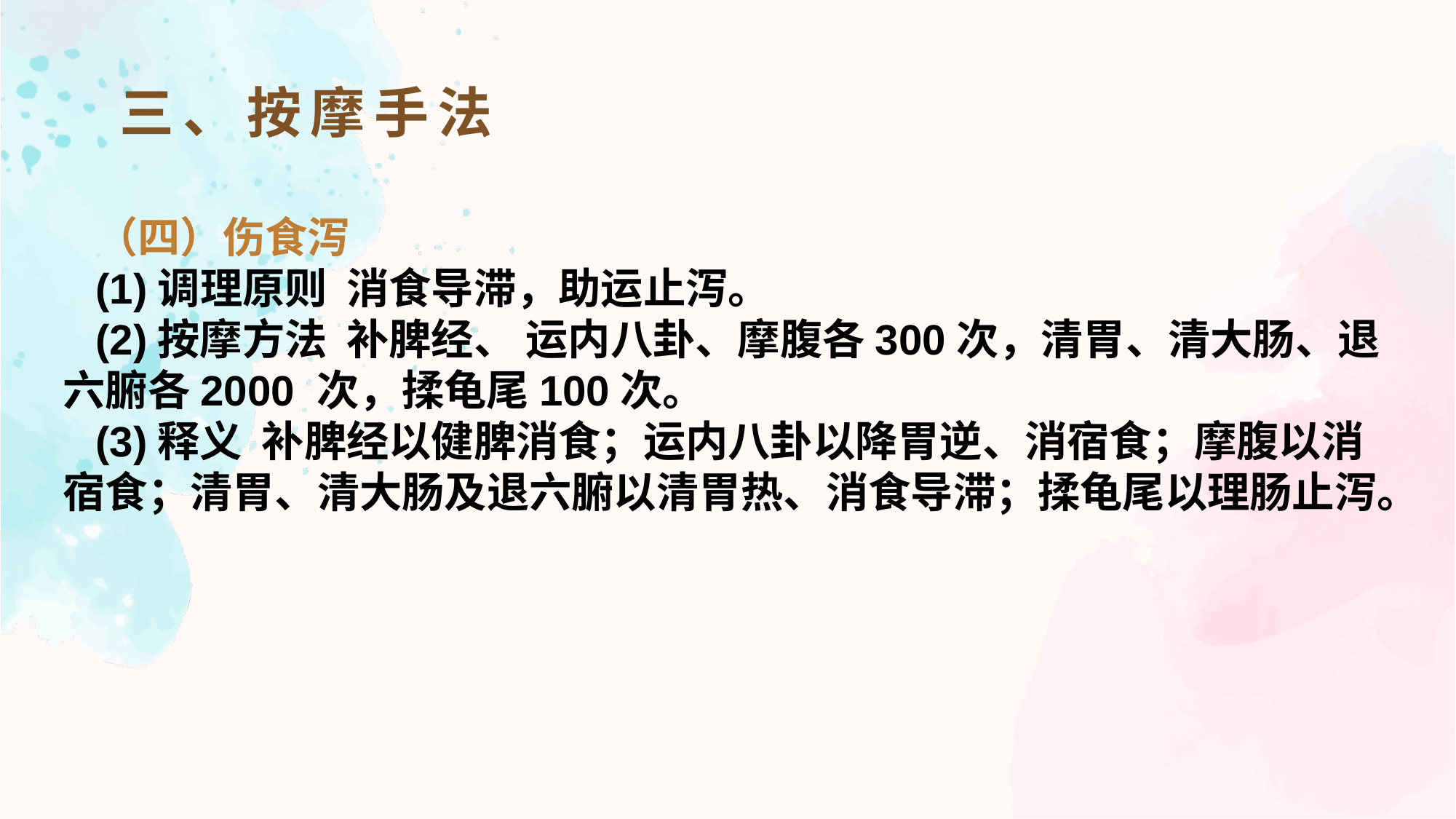

三、按摩手法
（四）伤食泻
(1)调理原则  消食导滞，助运止泻。
(2)按摩方法  补脾经、 运内八卦、摩腹各300次，清胃、清大肠、退六腑各2000 次，揉龟尾100次。
(3)释义  补脾经以健脾消食；运内八卦以降胃逆、消宿食；摩腹以消宿食；清胃、清大肠及退六腑以清胃热、消食导滞；揉龟尾以理肠止泻。